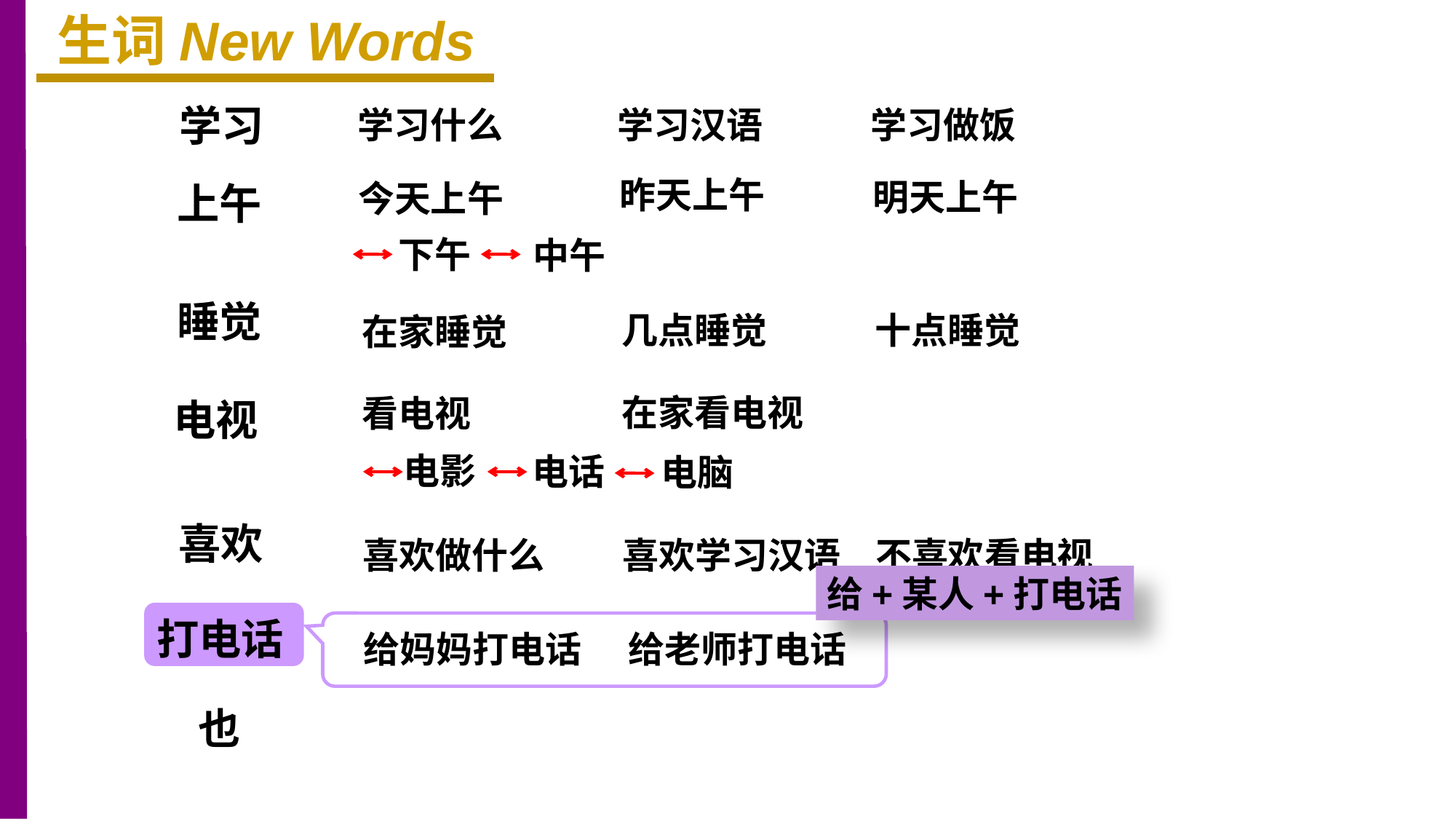

生词New Words
学习
学习做饭
学习什么
学习汉语
昨天上午
明天上午
今天上午
上午
下午
中午
睡觉
十点睡觉
几点睡觉
在家睡觉
在家看电视
看电视
电视
电影
电话
电脑
喜欢
不喜欢看电视
喜欢做什么
喜欢学习汉语
给+某人+打电话

打电话

给妈妈打电话
给老师打电话
也